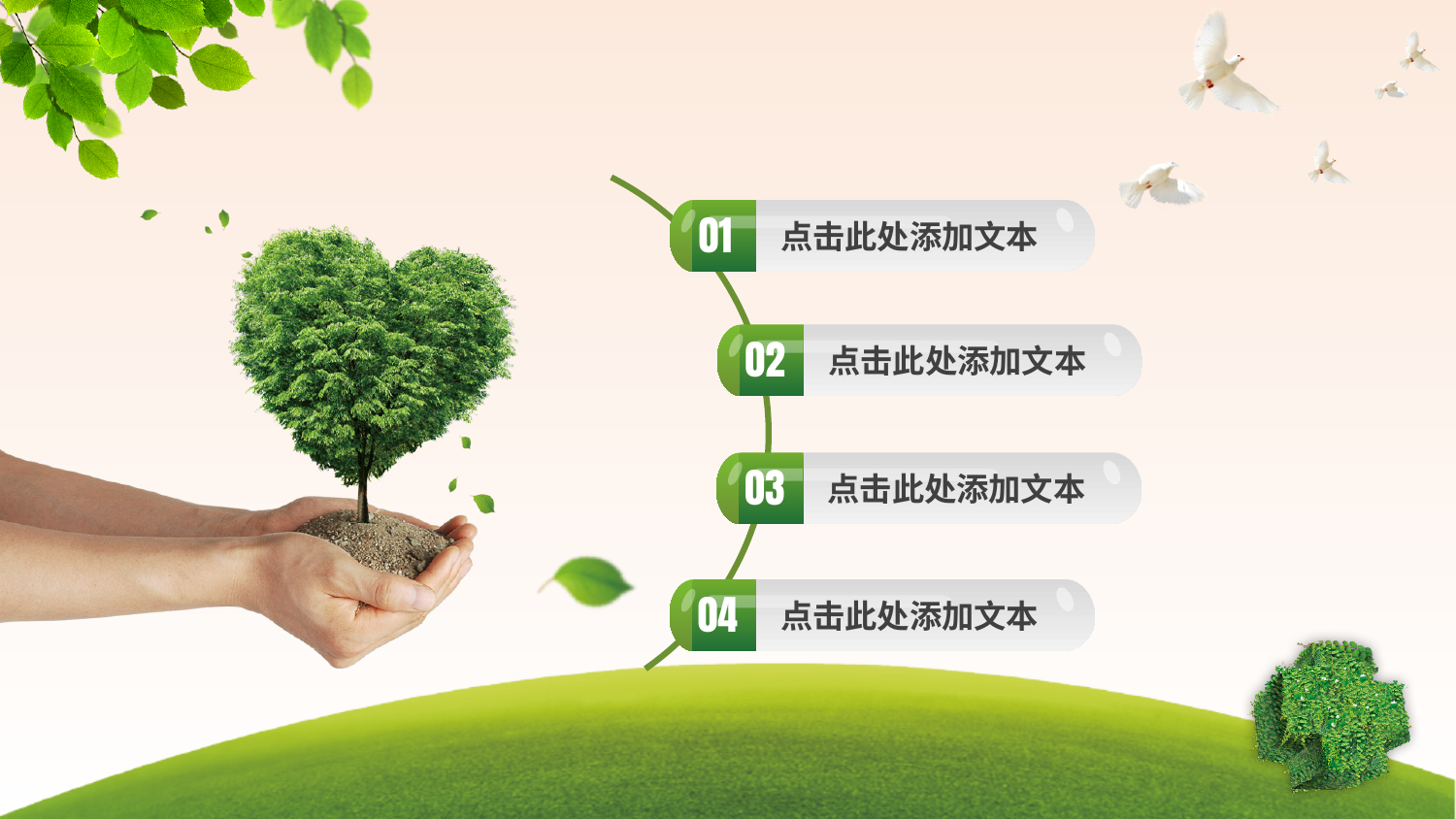

01
点击此处添加文本

02
点击此处添加文本

03
点击此处添加文本

04
点击此处添加文本